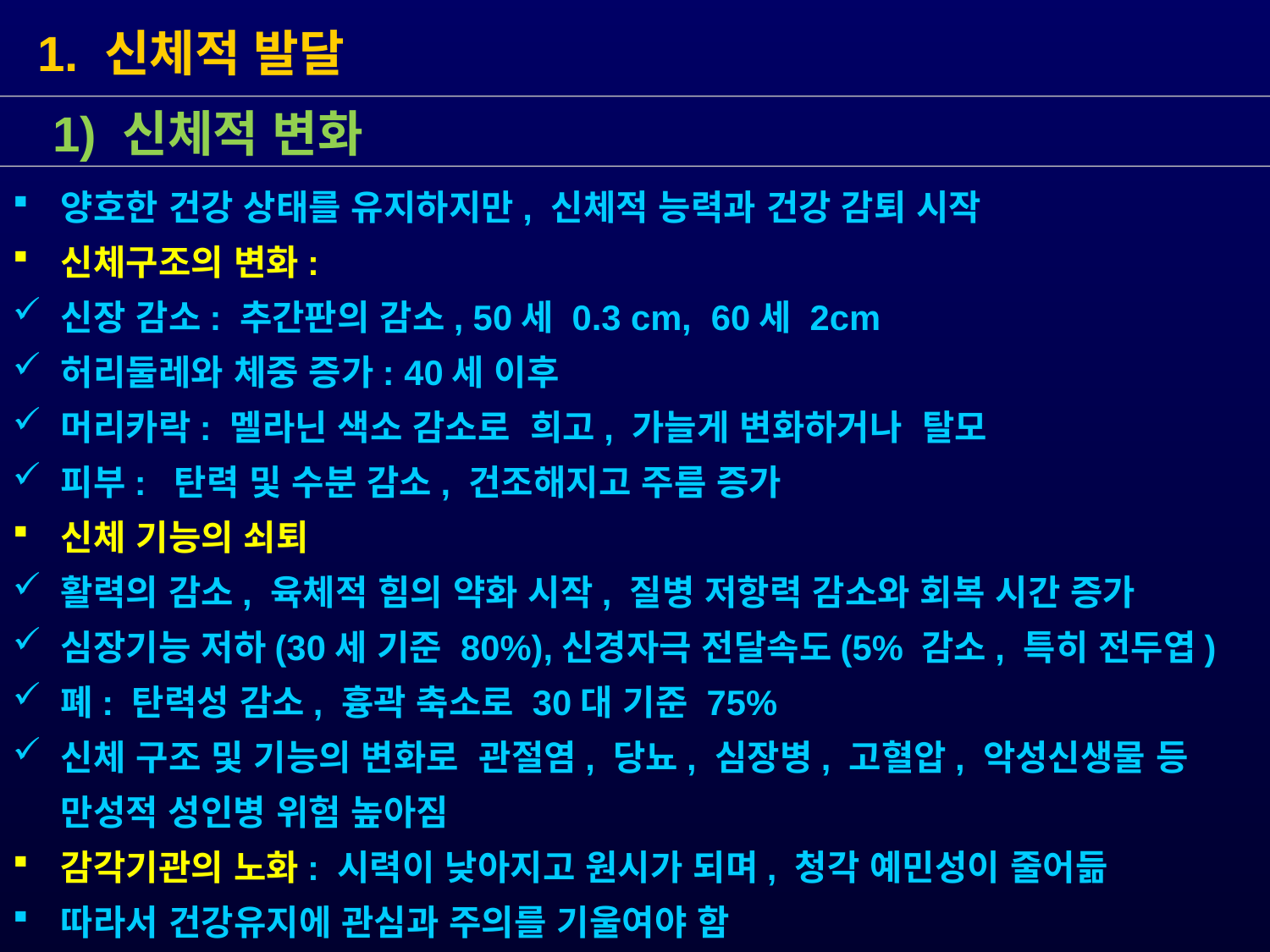

1. 신체적 발달

 양호한 건강 상태를 유지하지만, 신체적 능력과 건강 감퇴 시작
 신체구조의 변화:
 신장 감소: 추간판의 감소, 50세 0.3 cm,  60세 2cm
 허리둘레와 체중 증가: 40세 이후
 머리카락: 멜라닌 색소 감소로  희고, 가늘게 변화하거나  탈모
 피부:  탄력 및 수분 감소, 건조해지고 주름 증가
 신체 기능의 쇠퇴
 활력의 감소, 육체적 힘의 약화 시작, 질병 저항력 감소와 회복 시간 증가
 심장기능 저하(30세 기준 80%),신경자극 전달속도(5% 감소, 특히 전두엽)
 폐: 탄력성 감소, 흉곽 축소로 30대 기준 75%
 신체 구조 및 기능의 변화로  관절염, 당뇨, 심장병, 고혈압, 악성신생물 등
    만성적 성인병 위험 높아짐
 감각기관의 노화: 시력이 낮아지고 원시가 되며, 청각 예민성이 줄어듦
 따라서 건강유지에 관심과 주의를 기울여야 함
  1) 신체적 변화